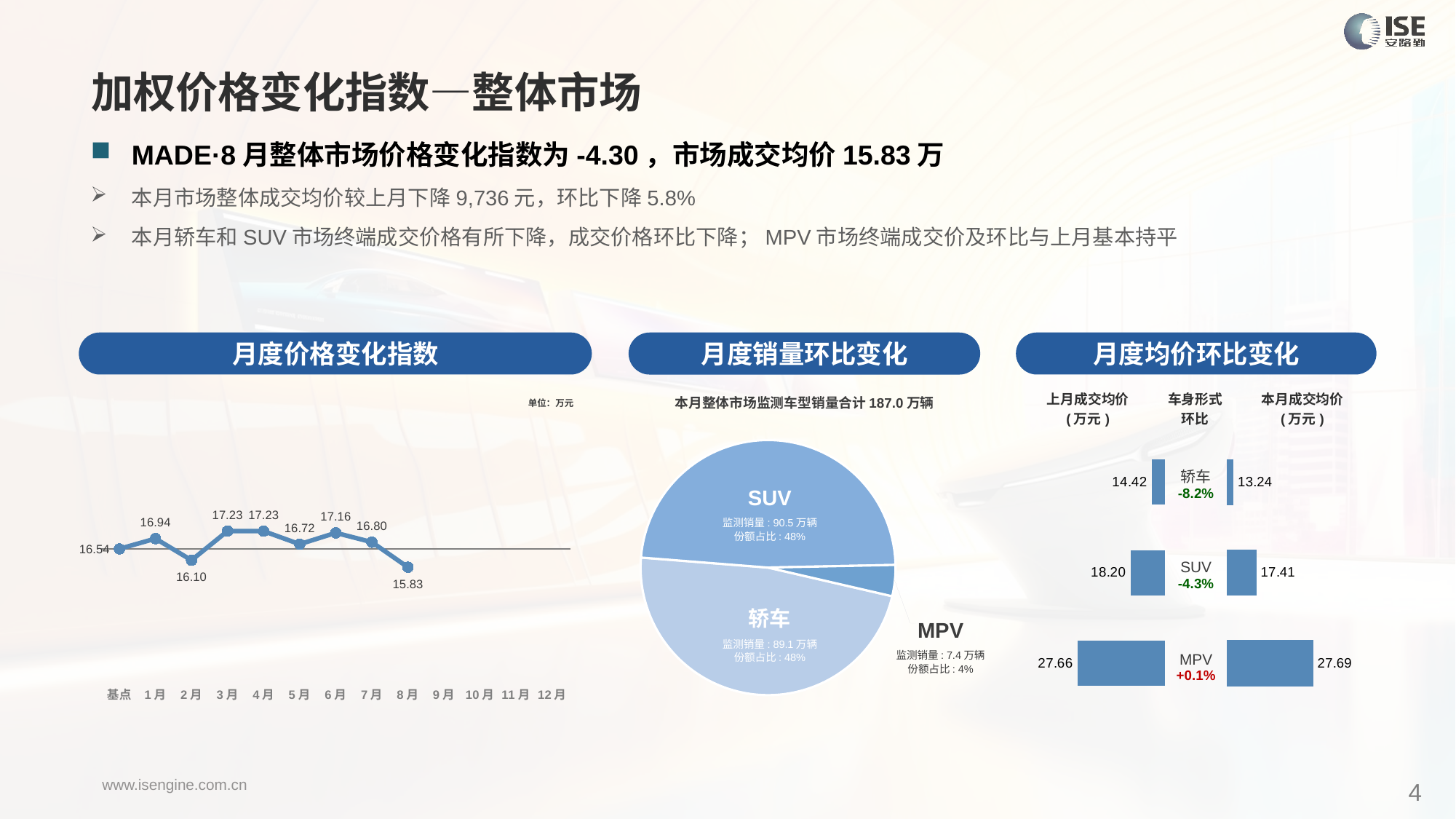

加权价格变化指数—整体市场
MADE·8月整体市场价格变化指数为-4.30，市场成交均价15.83万
本月市场整体成交均价较上月下降9,736元，环比下降5.8%
本月轿车和SUV市场终端成交价格有所下降，成交价格环比下降；MPV市场终端成交价及环比与上月基本持平
月度价格变化指数

月度均价环比变化

月度销量环比变化

### Chart

| Category | Y2024 |
|---|---|
| 基点 | 0.0 |
| 1月 | 2.4182784996607642 |
| 2月 | -2.66 |
| 3月 | 4.2 |
| 4月 | 4.16 |
| 5月 | 1.11 |
| 6月 | 3.77 |
| 7月 | 1.59 |
| 8月 | -4.3 |
| 9月 | None |
| 10月 | None |
| 11月 | None |
| 12月 | None |
本月整体市场监测车型销量合计187.0万辆
| 上月成交均价 (万元) | 车身形式 环比 | 本月成交均价 (万元) |
| --- | --- | --- |
单位：万元

### Chart

| Category | 车身市场 |
|---|---|
| 轿车 | 890948.0 |
| SUV | 905094.0 |
| MPV | 73719.0 |
| 轿车 -8.2% |
| --- |
| SUV -4.3% |
| MPV +0.1% |

### Chart

| Category | 成交均价 |
|---|---|
| 轿车 | 14.42 |
| SUV | 18.2 |
| MPV | 27.66 |

### Chart

| Category | 成交均价 |
|---|---|
| 轿车 | 13.236397488966805 |
| SUV | 17.41441203897056 |
| MPV | 27.689040003255638 |
SUV
监测销量: 90.5万辆
份额占比: 48%
轿车
监测销量: 89.1万辆
份额占比: 48%
MPV
监测销量: 7.4万辆
份额占比: 4%
4